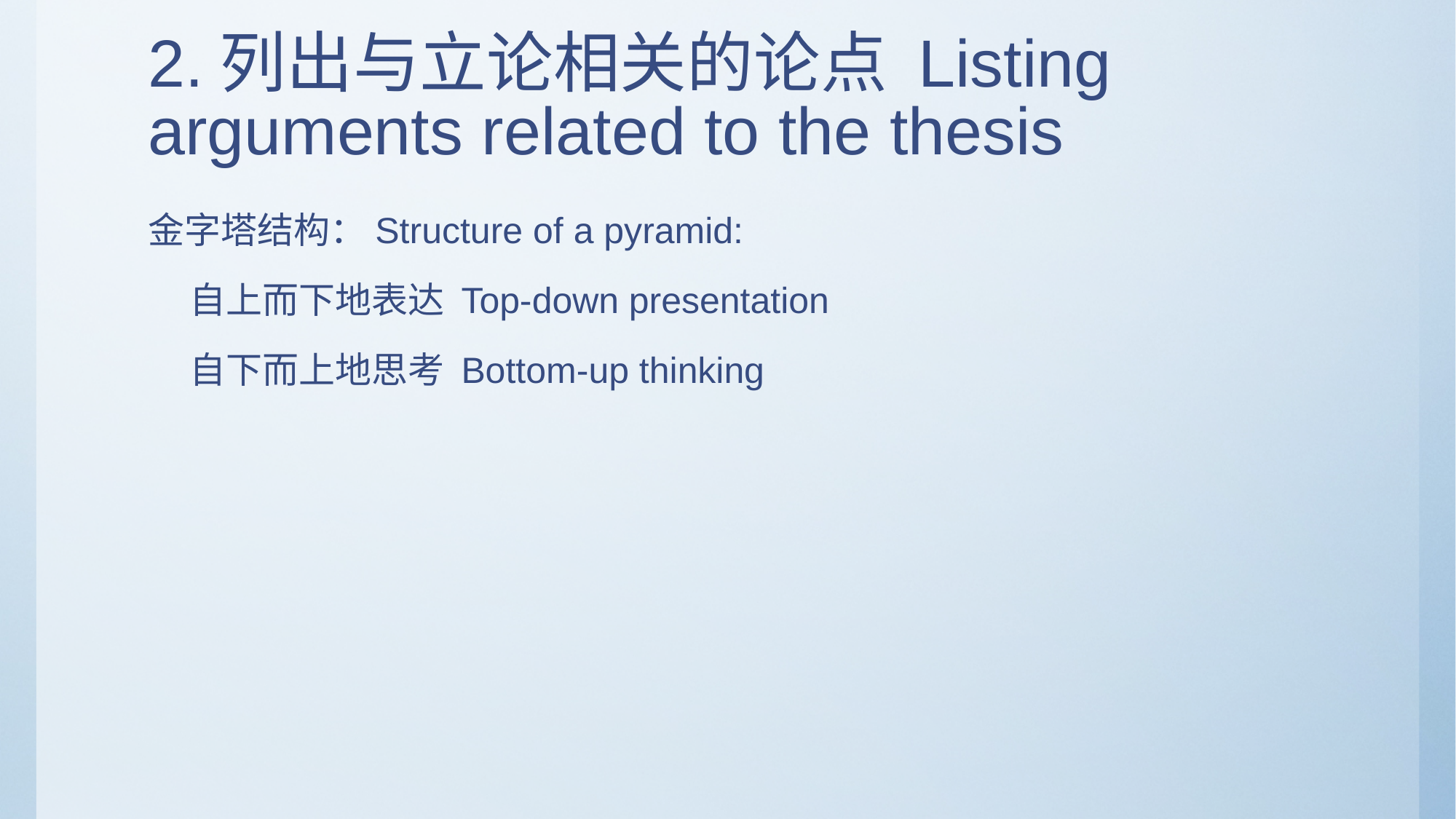

# 2.列出与立论相关的论点 Listing arguments related to the thesis
金字塔结构：Structure of a pyramid:
    自上而下地表达 Top-down presentation
    自下而上地思考 Bottom-up thinking